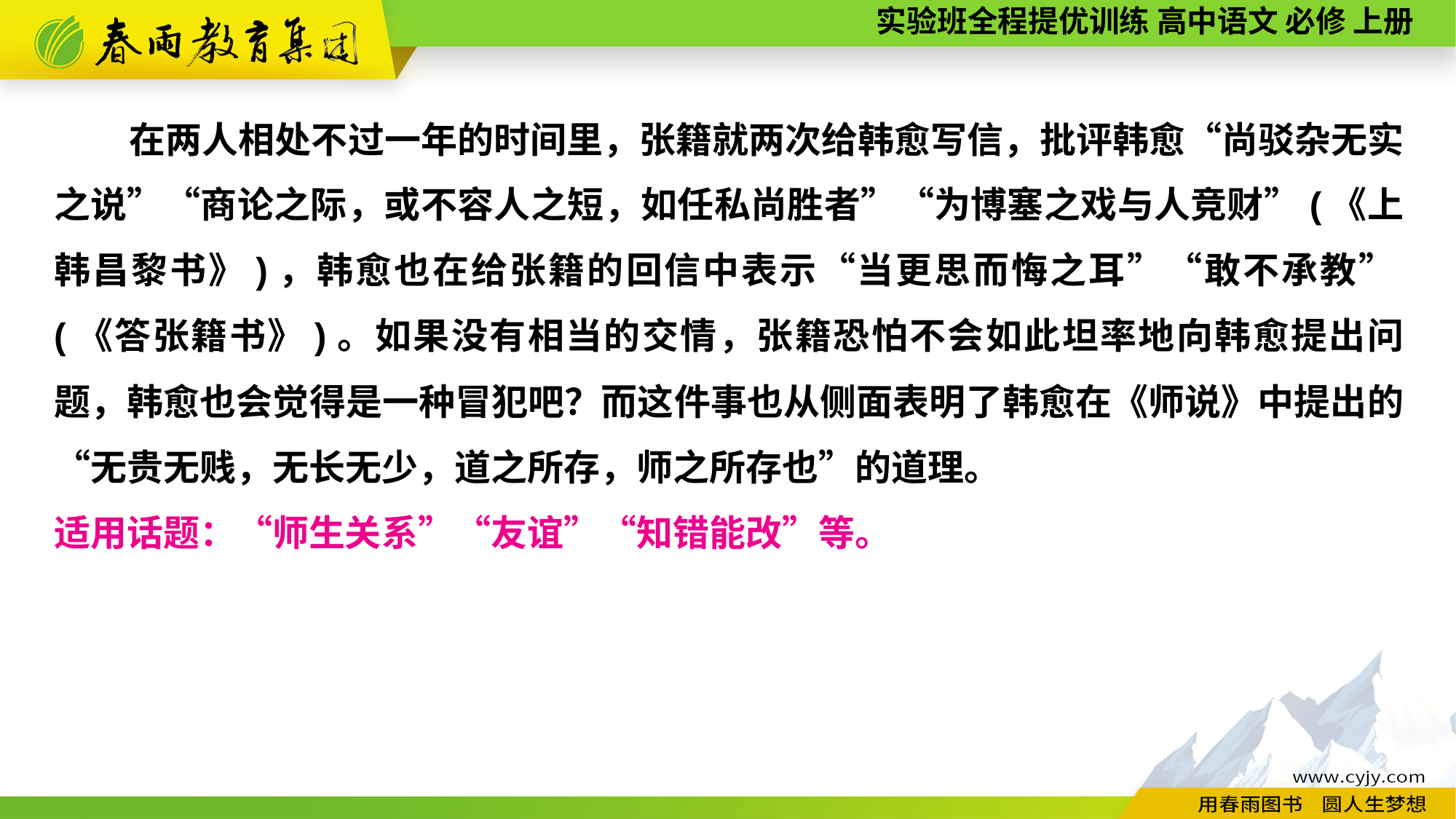

在两人相处不过一年的时间里，张籍就两次给韩愈写信，批评韩愈“尚驳杂无实之说”“商论之际，或不容人之短，如任私尚胜者”“为博塞之戏与人竞财”(《上韩昌黎书》)，韩愈也在给张籍的回信中表示“当更思而悔之耳”“敢不承教”(《答张籍书》)。如果没有相当的交情，张籍恐怕不会如此坦率地向韩愈提出问题，韩愈也会觉得是一种冒犯吧？而这件事也从侧面表明了韩愈在《师说》中提出的“无贵无贱，无长无少，道之所存，师之所存也”的道理。
适用话题：“师生关系”“友谊”“知错能改”等。